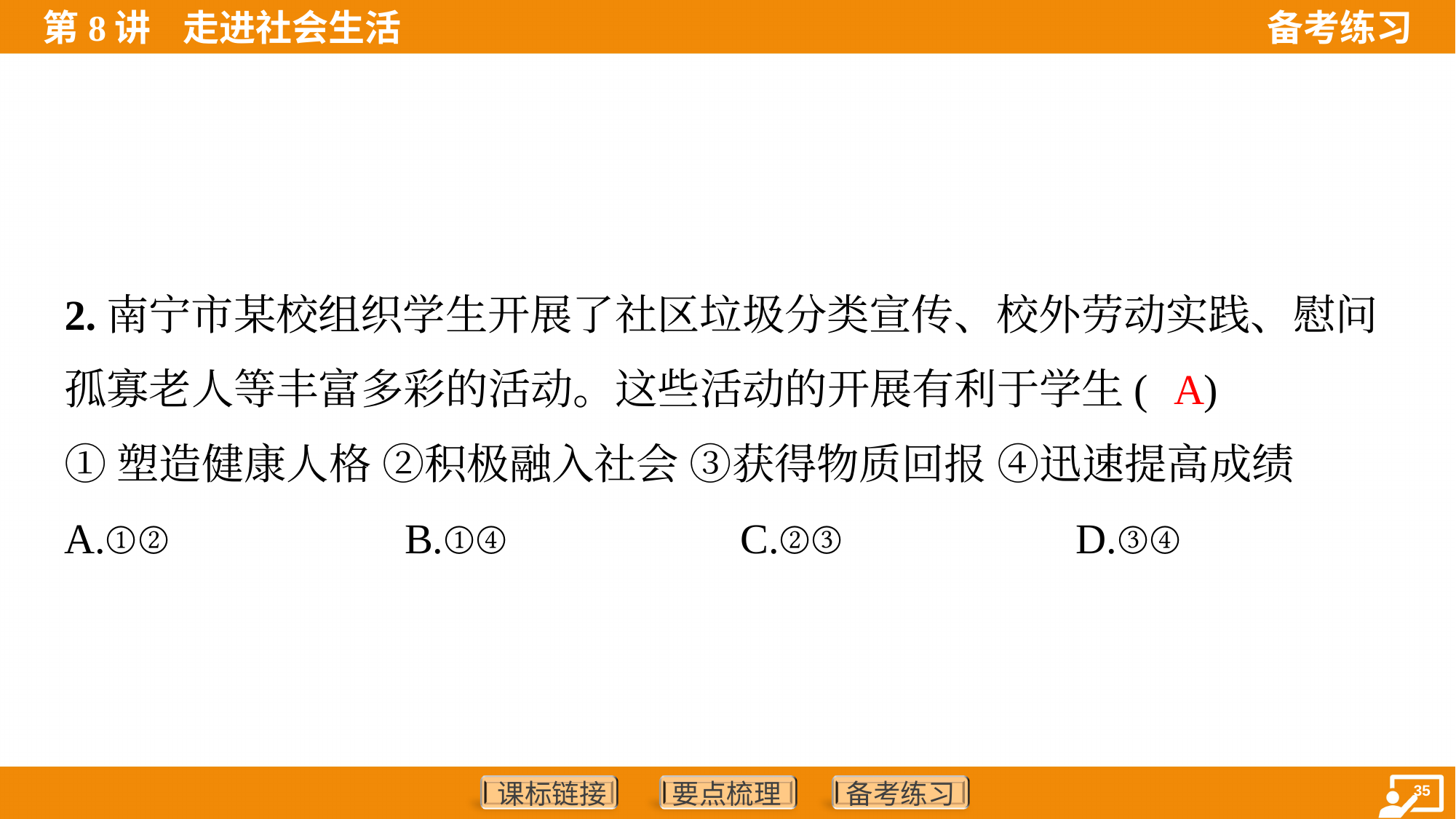

2.南宁市某校组织学生开展了社区垃圾分类宣传、校外劳动实践、慰问
孤寡老人等丰富多彩的活动。这些活动的开展有利于学生(     )
A
①塑造健康人格 ②积极融入社会 ③获得物质回报 ④迅速提高成绩
A.①②	B.①④	C.②③	D.③④